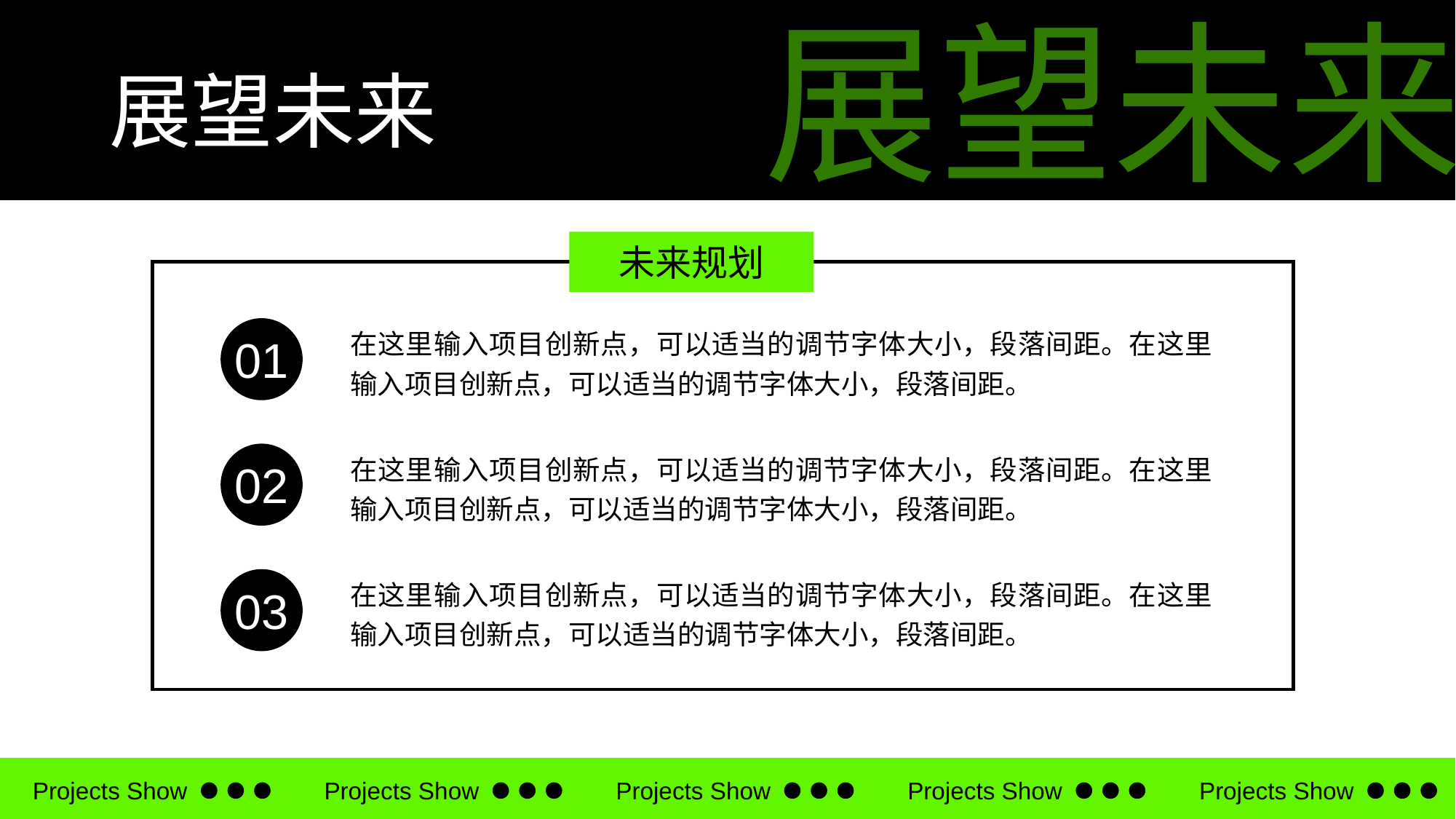

展望未来
展望未来
未来规划

在这里输入项目创新点，可以适当的调节字体大小，段落间距。在这里输入项目创新点，可以适当的调节字体大小，段落间距。

01
在这里输入项目创新点，可以适当的调节字体大小，段落间距。在这里输入项目创新点，可以适当的调节字体大小，段落间距。

02
在这里输入项目创新点，可以适当的调节字体大小，段落间距。在这里输入项目创新点，可以适当的调节字体大小，段落间距。

03